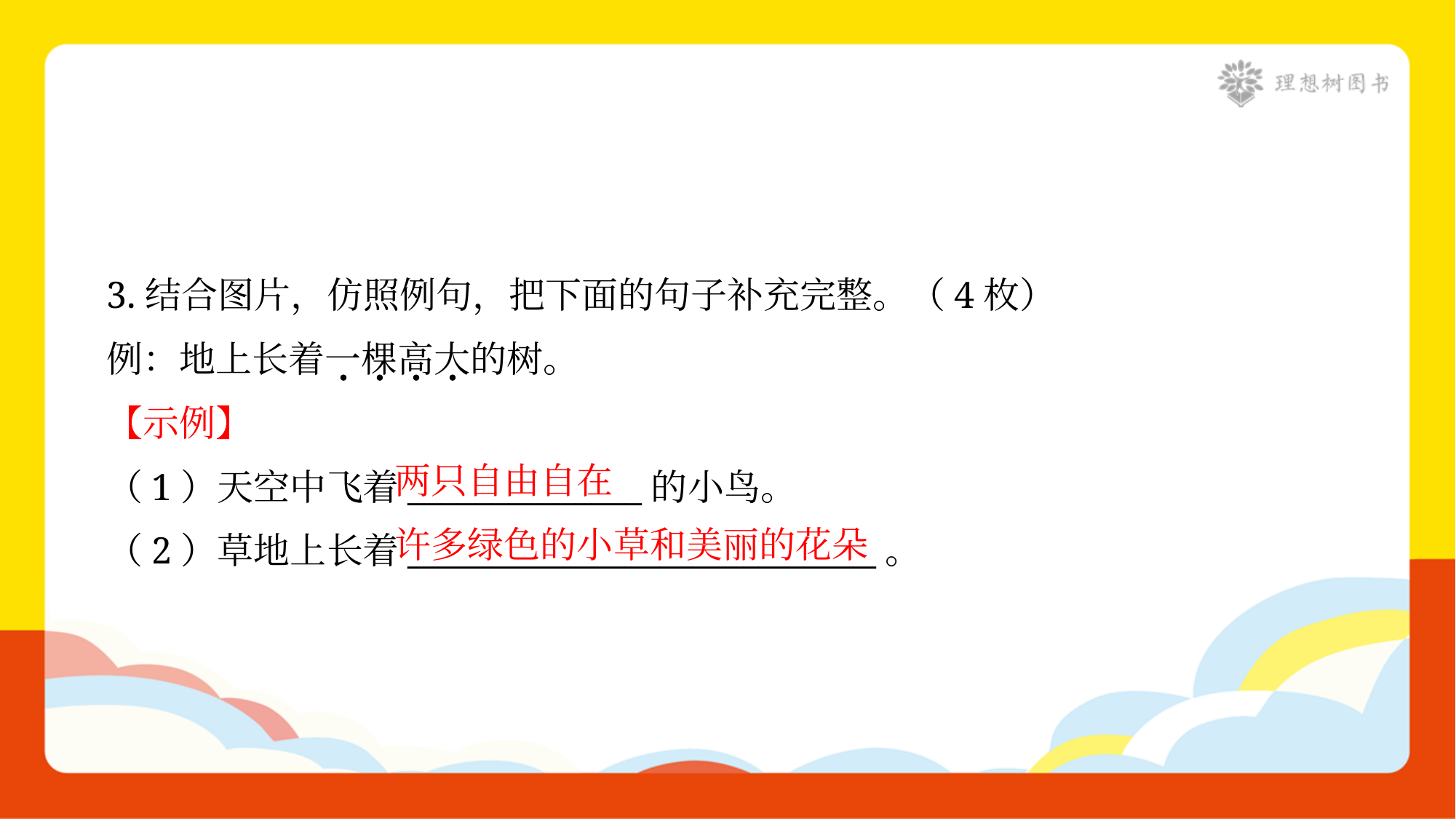

3.结合图片，仿照例句，把下面的句子补充完整。（4枚）
例：地上长着一棵高大的树。

【示例】
两只自由自在
（1）天空中飞着______________的小鸟。
许多绿色的小草和美丽的花朵
（2）草地上长着____________________________。